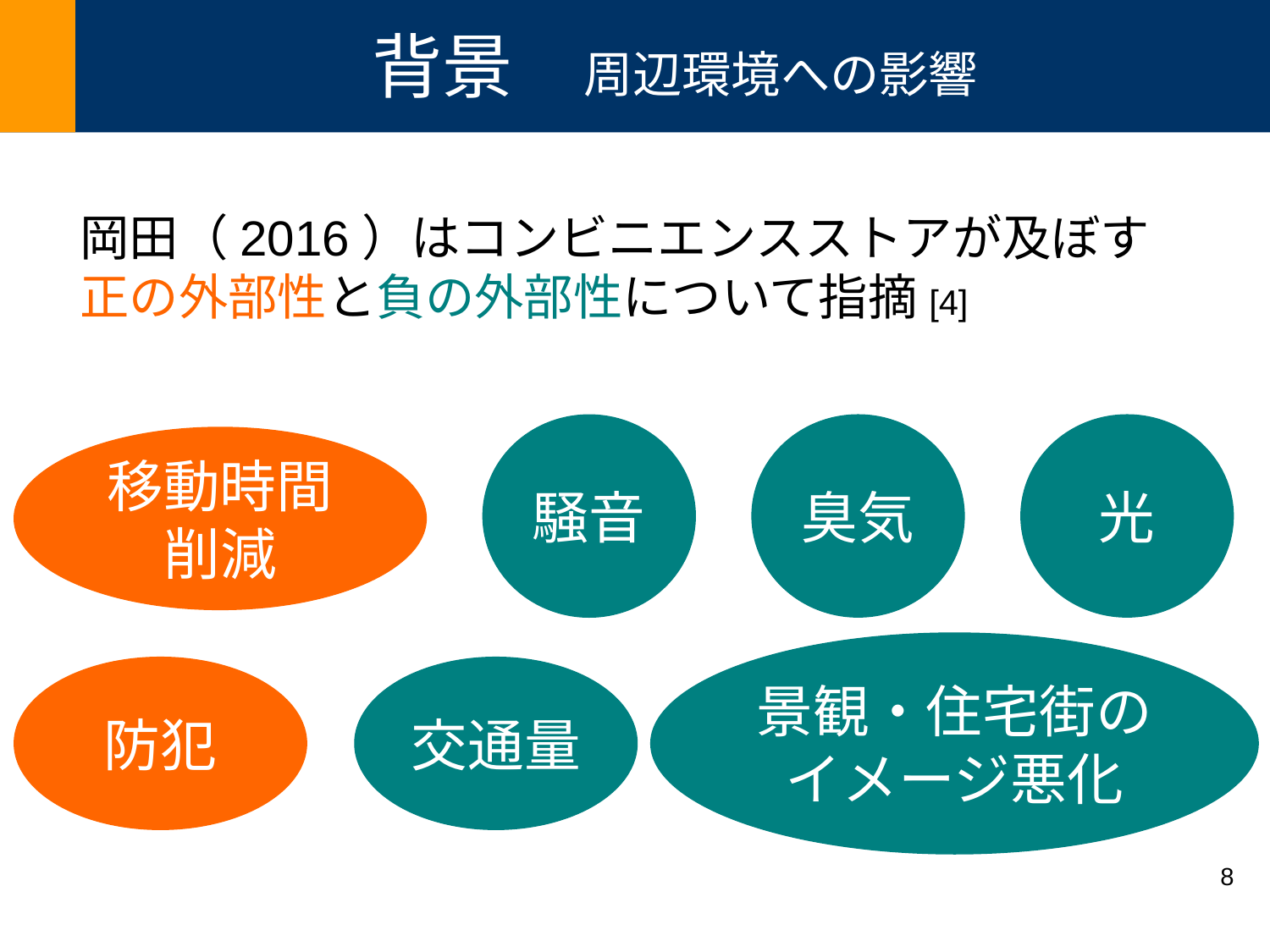

| 正の外部性 | 負の外部性 |
| --- | --- |
|  |  |
|  |  |
|  |  |
|  |  |
|  |  |

背景　周辺環境への影響
岡田（2016）はコンビニエンスストアが及ぼす
正の外部性と負の外部性について指摘[4]
騒音
臭気
光
移動時間削減
景観・住宅街のイメージ悪化
防犯
交通量
8